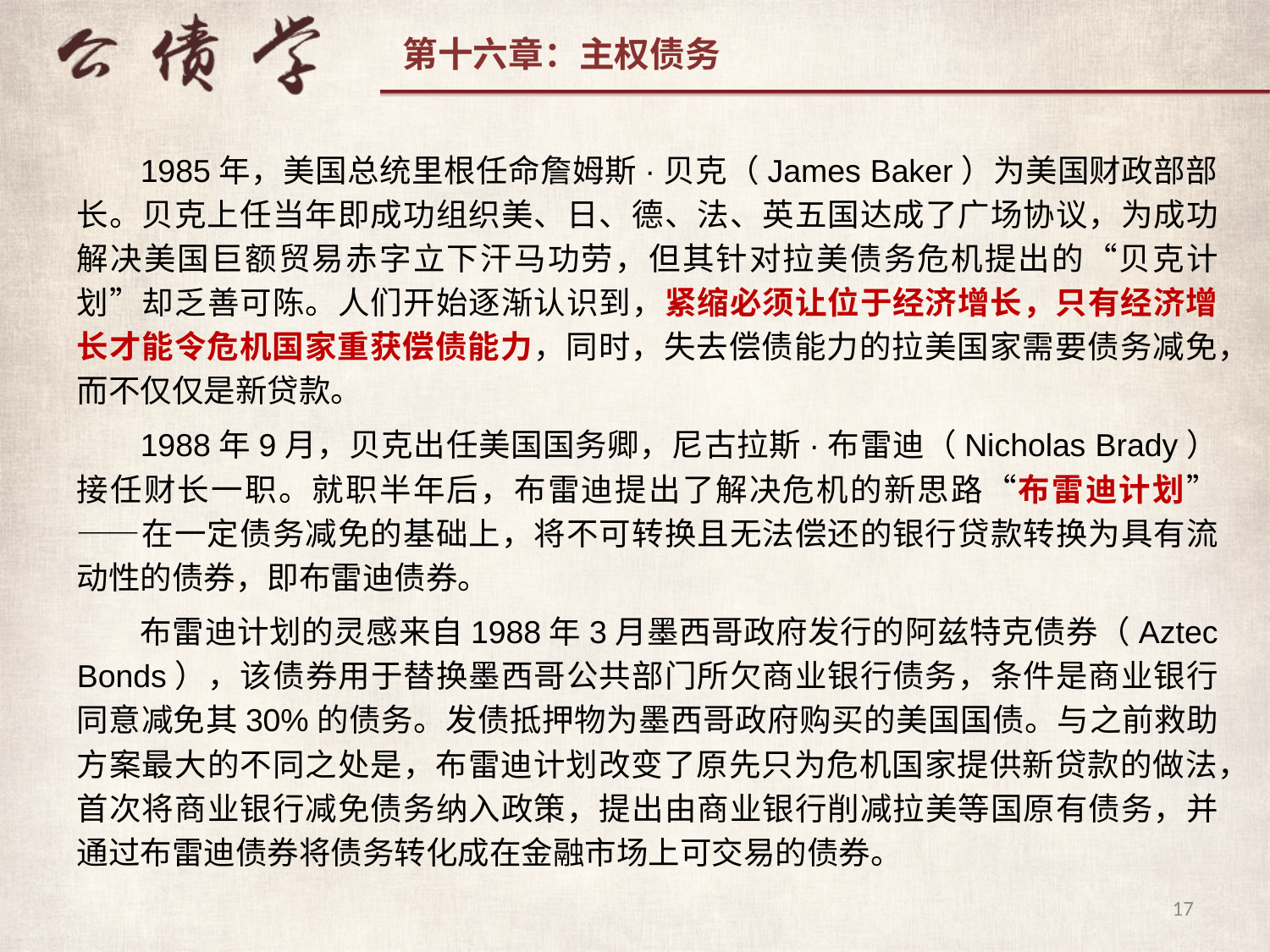

1985年，美国总统里根任命詹姆斯·贝克（James Baker）为美国财政部部长。贝克上任当年即成功组织美、日、德、法、英五国达成了广场协议，为成功解决美国巨额贸易赤字立下汗马功劳，但其针对拉美债务危机提出的“贝克计划”却乏善可陈。人们开始逐渐认识到，紧缩必须让位于经济增长，只有经济增长才能令危机国家重获偿债能力，同时，失去偿债能力的拉美国家需要债务减免，而不仅仅是新贷款。
1988年9月，贝克出任美国国务卿，尼古拉斯·布雷迪（Nicholas Brady）接任财长一职。就职半年后，布雷迪提出了解决危机的新思路“布雷迪计划”——在一定债务减免的基础上，将不可转换且无法偿还的银行贷款转换为具有流动性的债券，即布雷迪债券。
布雷迪计划的灵感来自1988年3月墨西哥政府发行的阿兹特克债券（Aztec Bonds），该债券用于替换墨西哥公共部门所欠商业银行债务，条件是商业银行同意减免其30%的债务。发债抵押物为墨西哥政府购买的美国国债。与之前救助方案最大的不同之处是，布雷迪计划改变了原先只为危机国家提供新贷款的做法，首次将商业银行减免债务纳入政策，提出由商业银行削减拉美等国原有债务，并通过布雷迪债券将债务转化成在金融市场上可交易的债券。
17